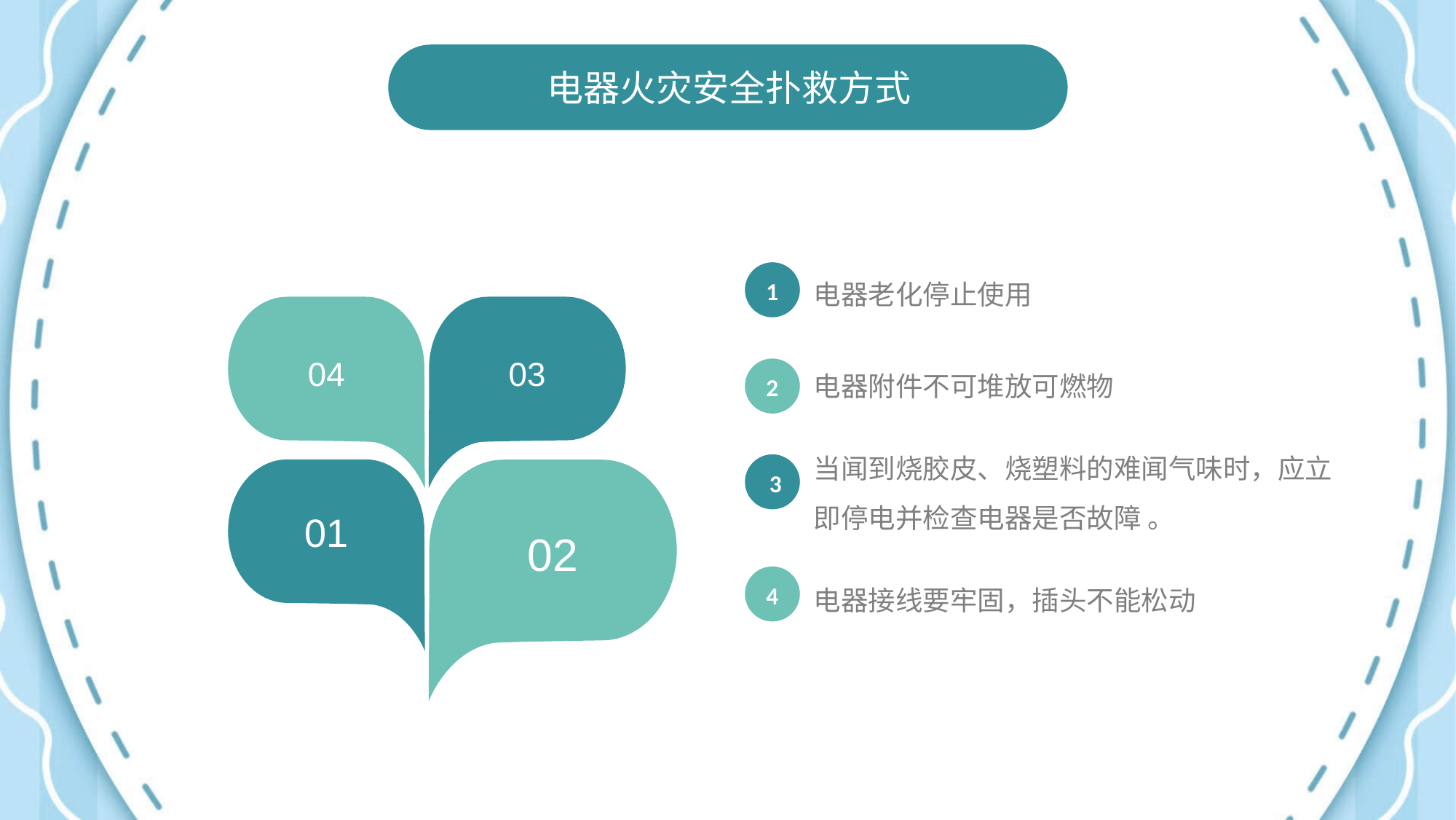

电器火灾安全扑救方式

1
电器老化停止使用
04

03

01

02

2
电器附件不可堆放可燃物
当闻到烧胶皮、烧塑料的难闻气味时，应立即停电并检查电器是否故障 。

3
电器接线要牢固，插头不能松动

4